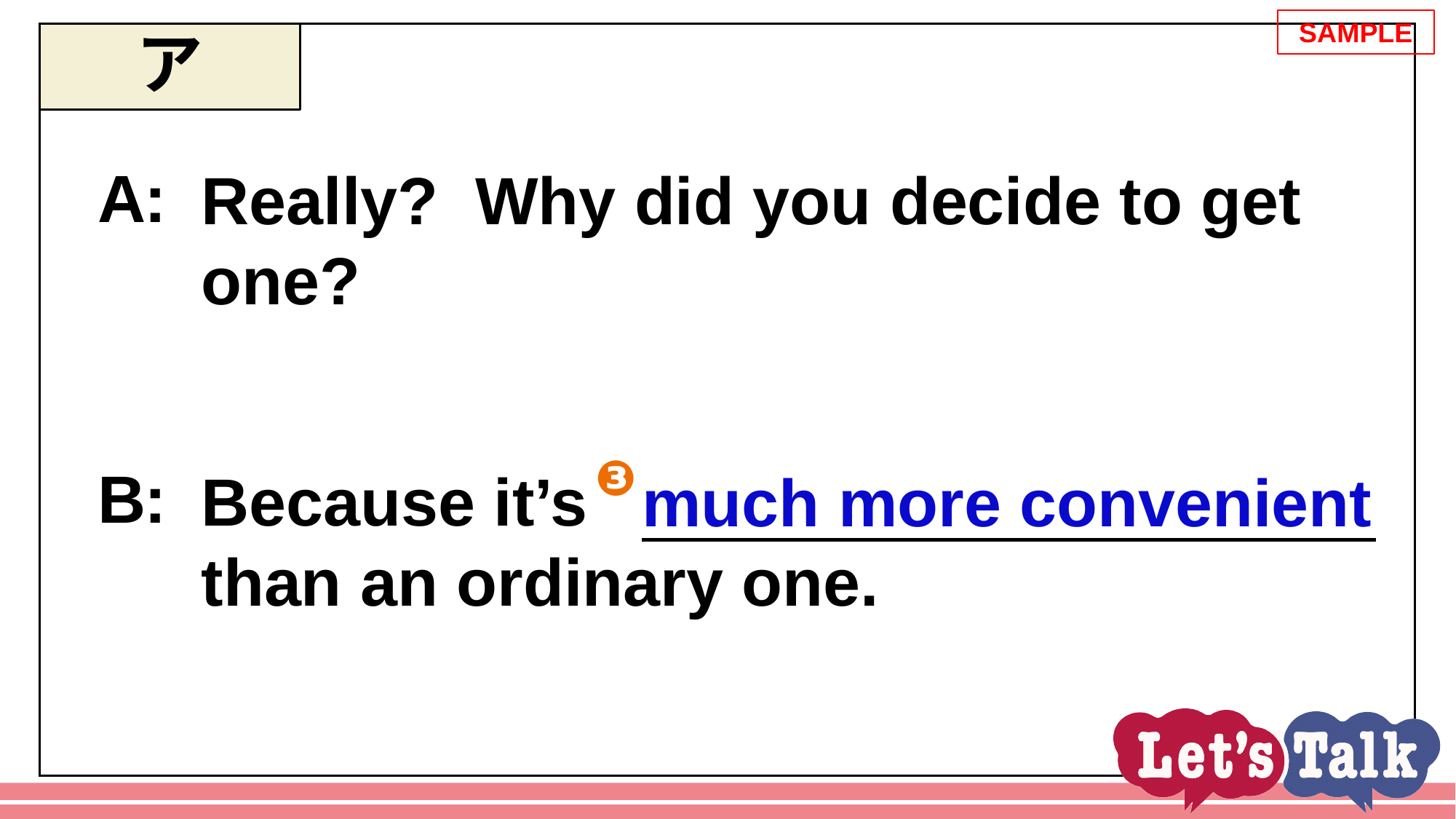

SAMPLE
ア
A:
Really?  Why did you decide to get one?
❸
B:
Because it’s
than an ordinary one.
much more convenient